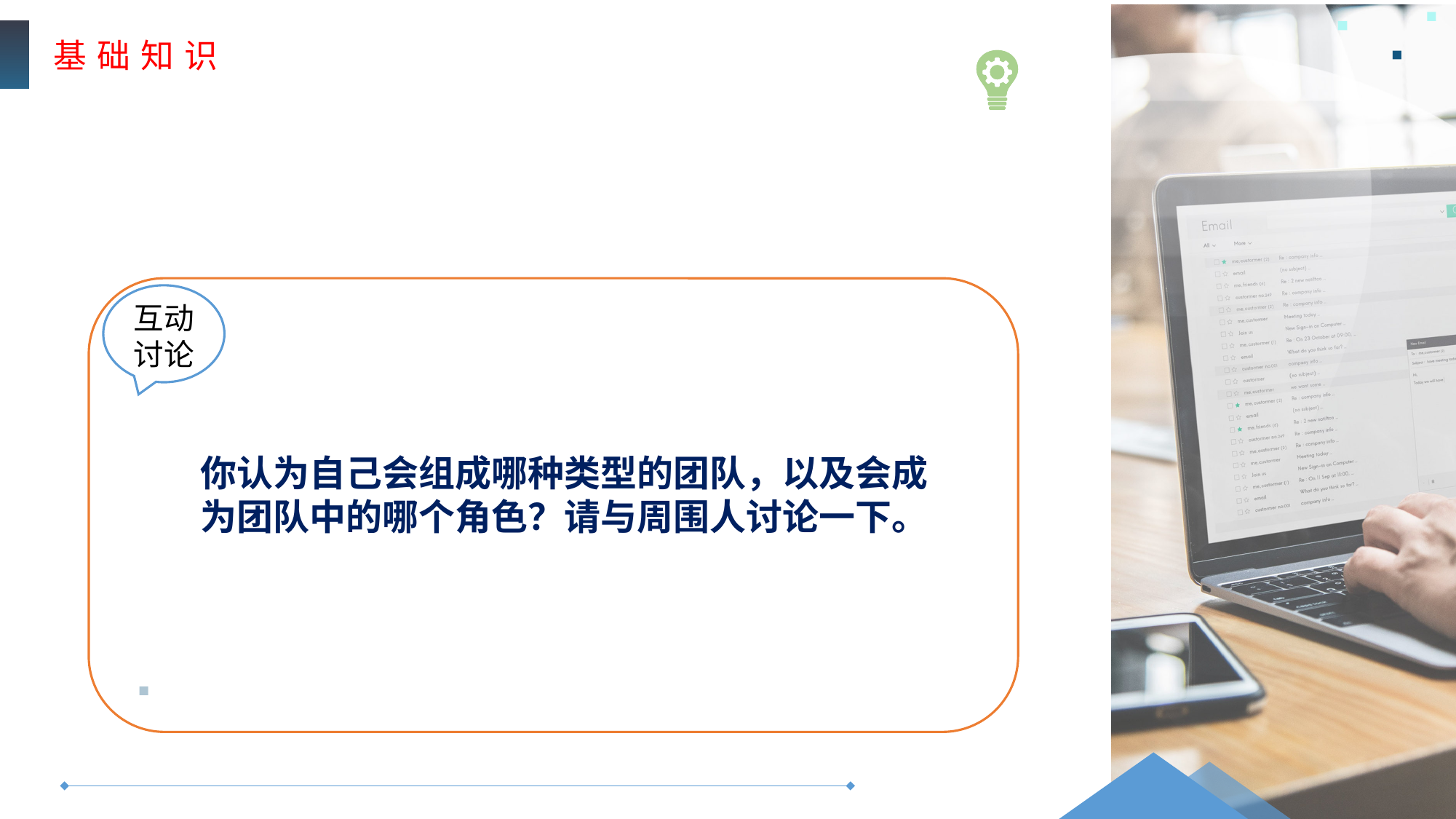

基 础 知 识

互动
讨论
你认为自己会组成哪种类型的团队，以及会成为团队中的哪个角色？请与周围人讨论一下。